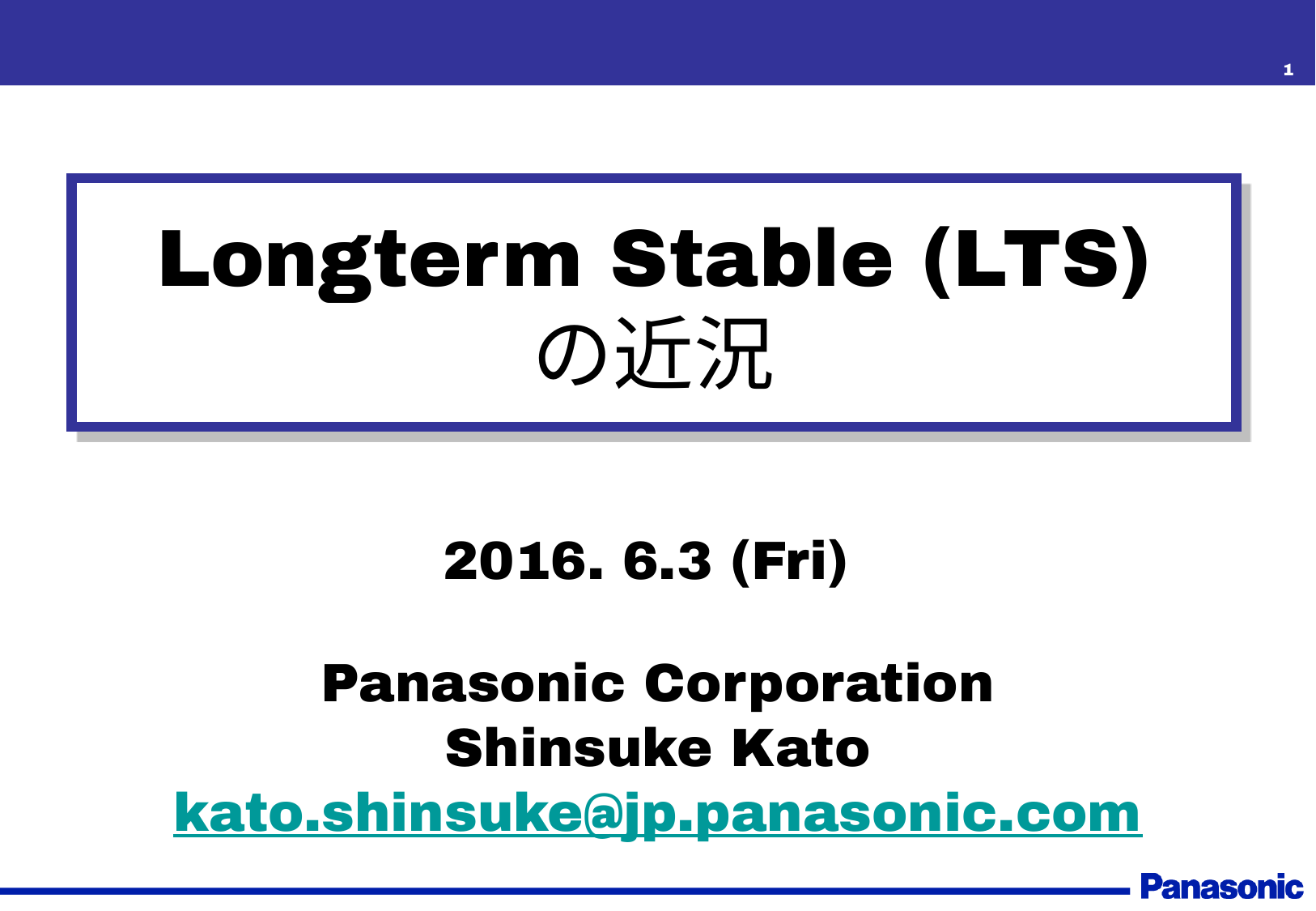

1
Longterm Stable (LTS)
の近況
2016. 6.3 (Fri)
Panasonic Corporation
Shinsuke Kato
kato.shinsuke@jp.panasonic.com